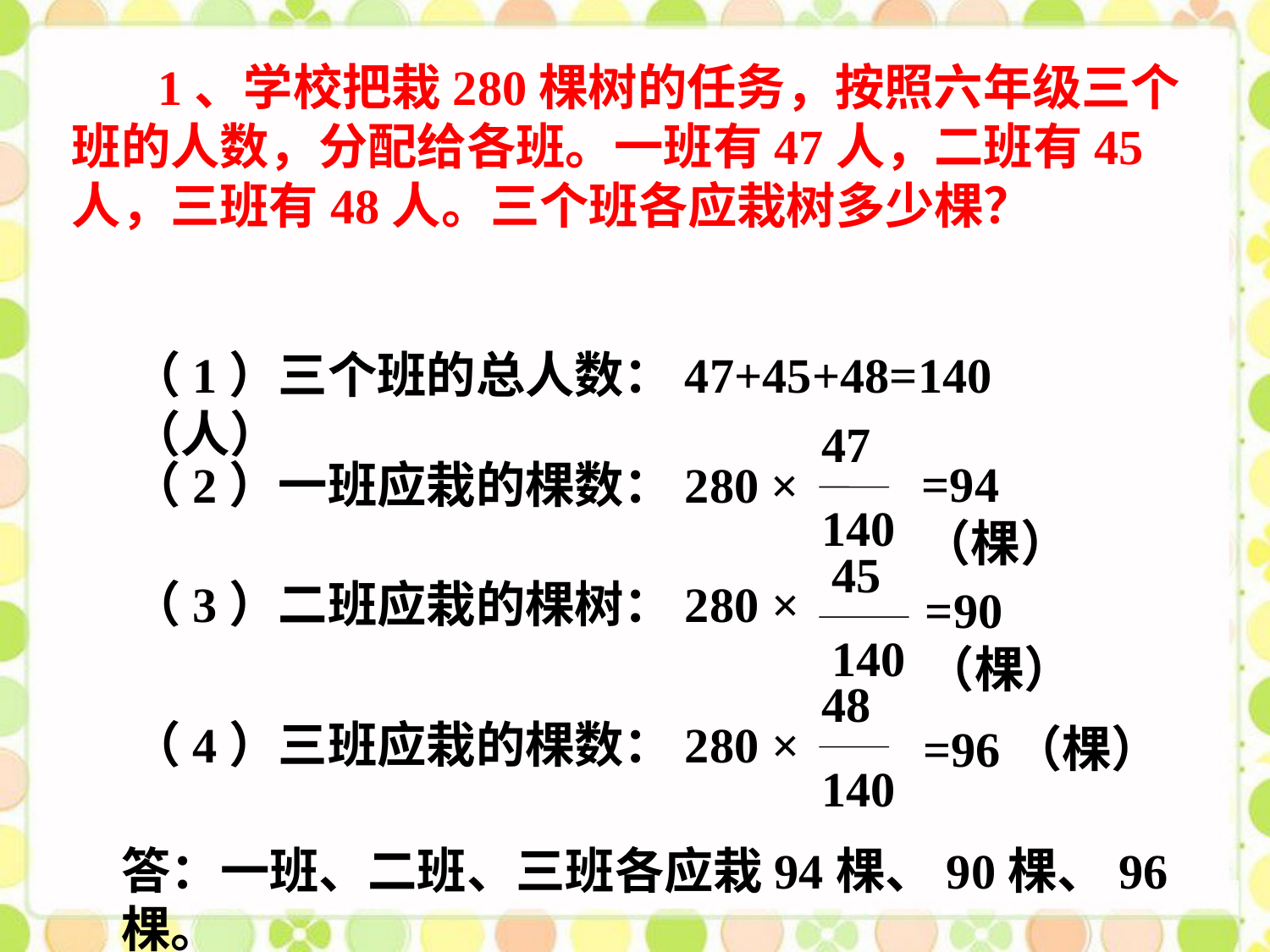

1、学校把栽280棵树的任务，按照六年级三个班的人数，分配给各班。一班有47人，二班有45人，三班有48人。三个班各应栽树多少棵？
（1）三个班的总人数：47+45+48=140（人）
47
140
（2）一班应栽的棵数：280 ×
=94（棵）

45
140
（3）二班应栽的棵树：280 ×
=90（棵）

48
140
（4）三班应栽的棵数：280 ×
=96（棵）

答：一班、二班、三班各应栽94棵、90棵、96棵。